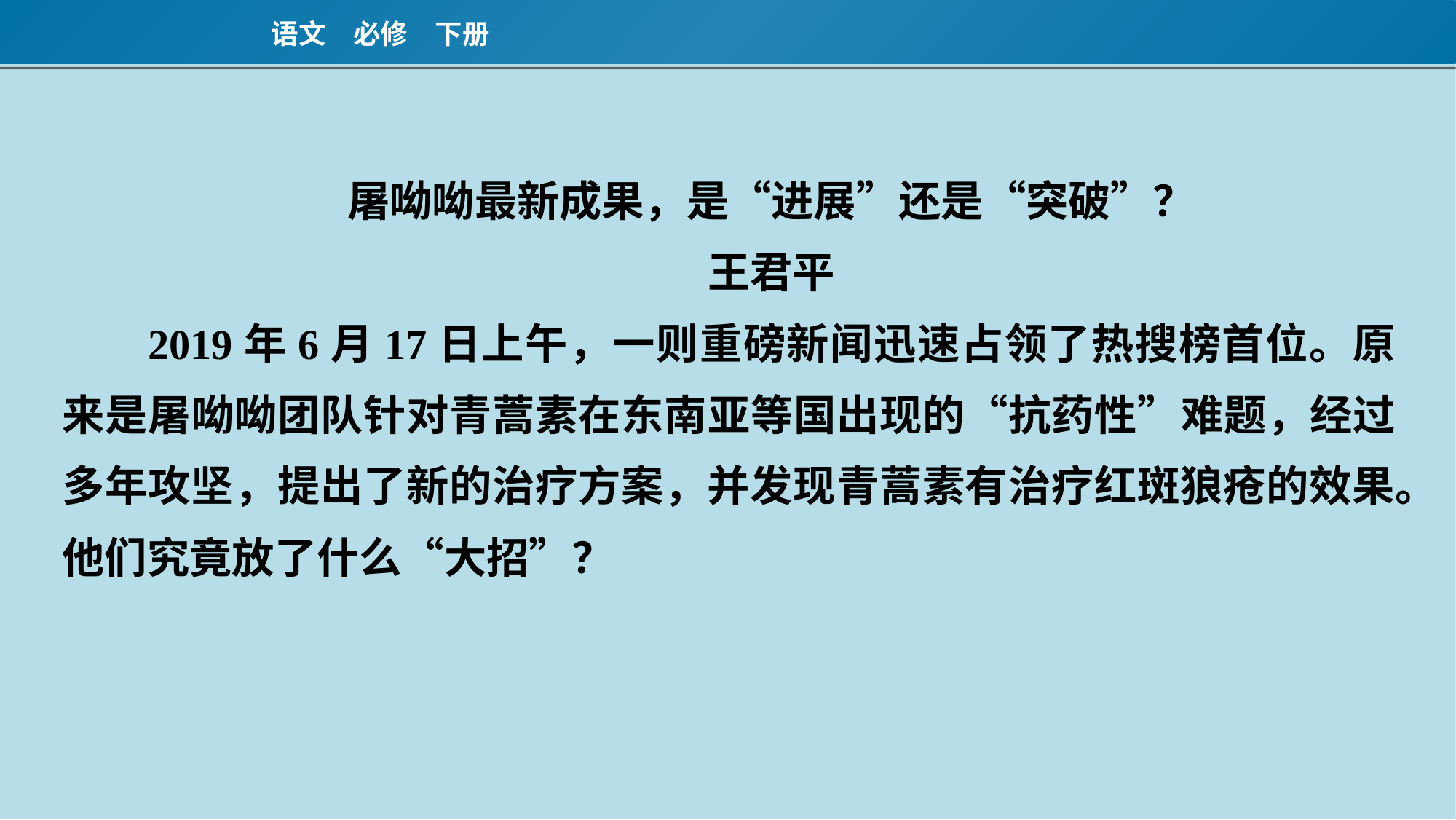

屠呦呦最新成果，是“进展”还是“突破”？
王君平
2019年6月17日上午，一则重磅新闻迅速占领了热搜榜首位。原来是屠呦呦团队针对青蒿素在东南亚等国出现的“抗药性”难题，经过多年攻坚，提出了新的治疗方案，并发现青蒿素有治疗红斑狼疮的效果。他们究竟放了什么“大招”？